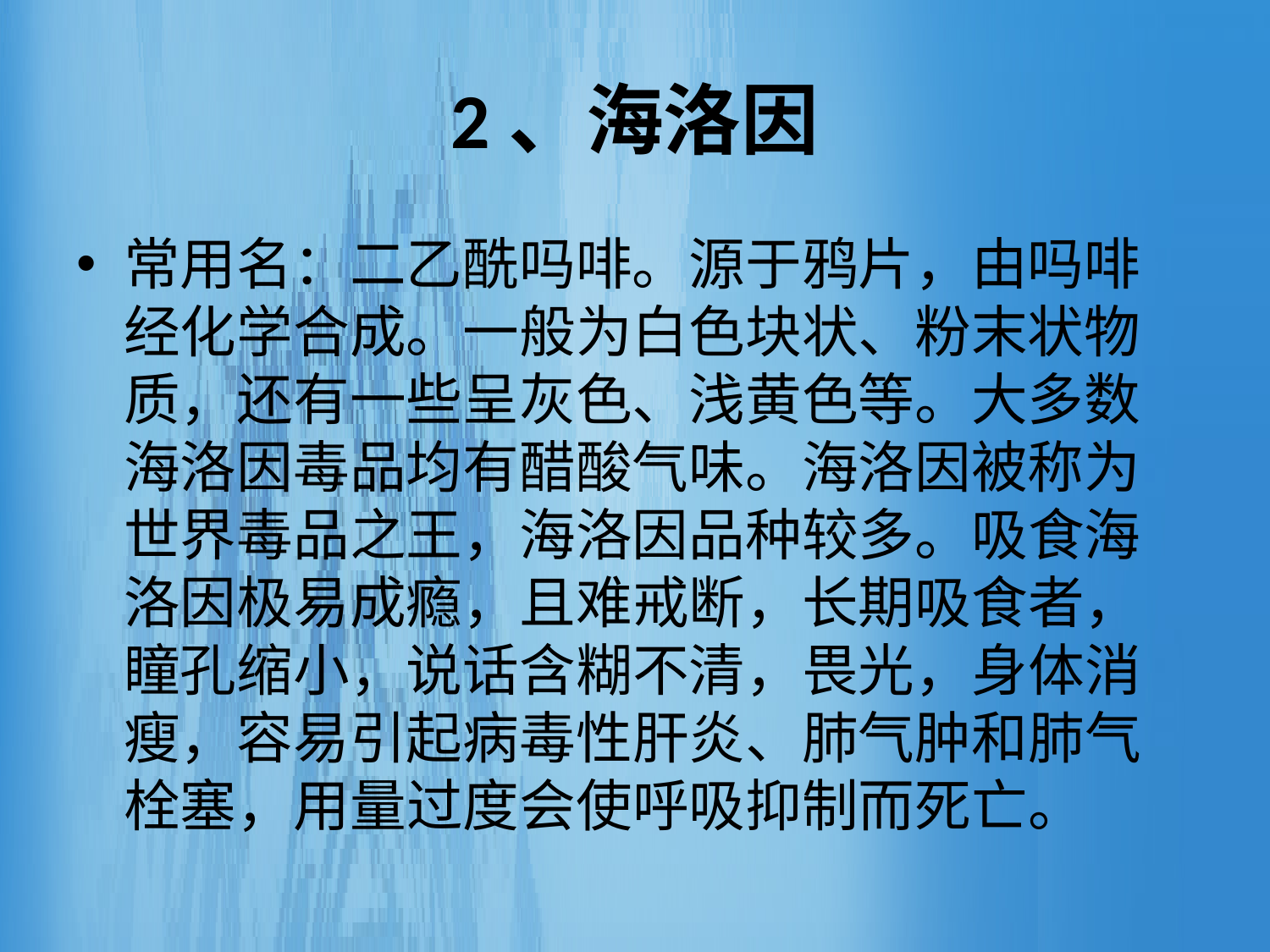

# 2、海洛因
常用名：二乙酰吗啡。源于鸦片，由吗啡经化学合成。一般为白色块状、粉末状物质，还有一些呈灰色、浅黄色等。大多数海洛因毒品均有醋酸气味。海洛因被称为世界毒品之王，海洛因品种较多。吸食海洛因极易成瘾，且难戒断，长期吸食者，瞳孔缩小，说话含糊不清，畏光，身体消瘦，容易引起病毒性肝炎、肺气肿和肺气栓塞，用量过度会使呼吸抑制而死亡。